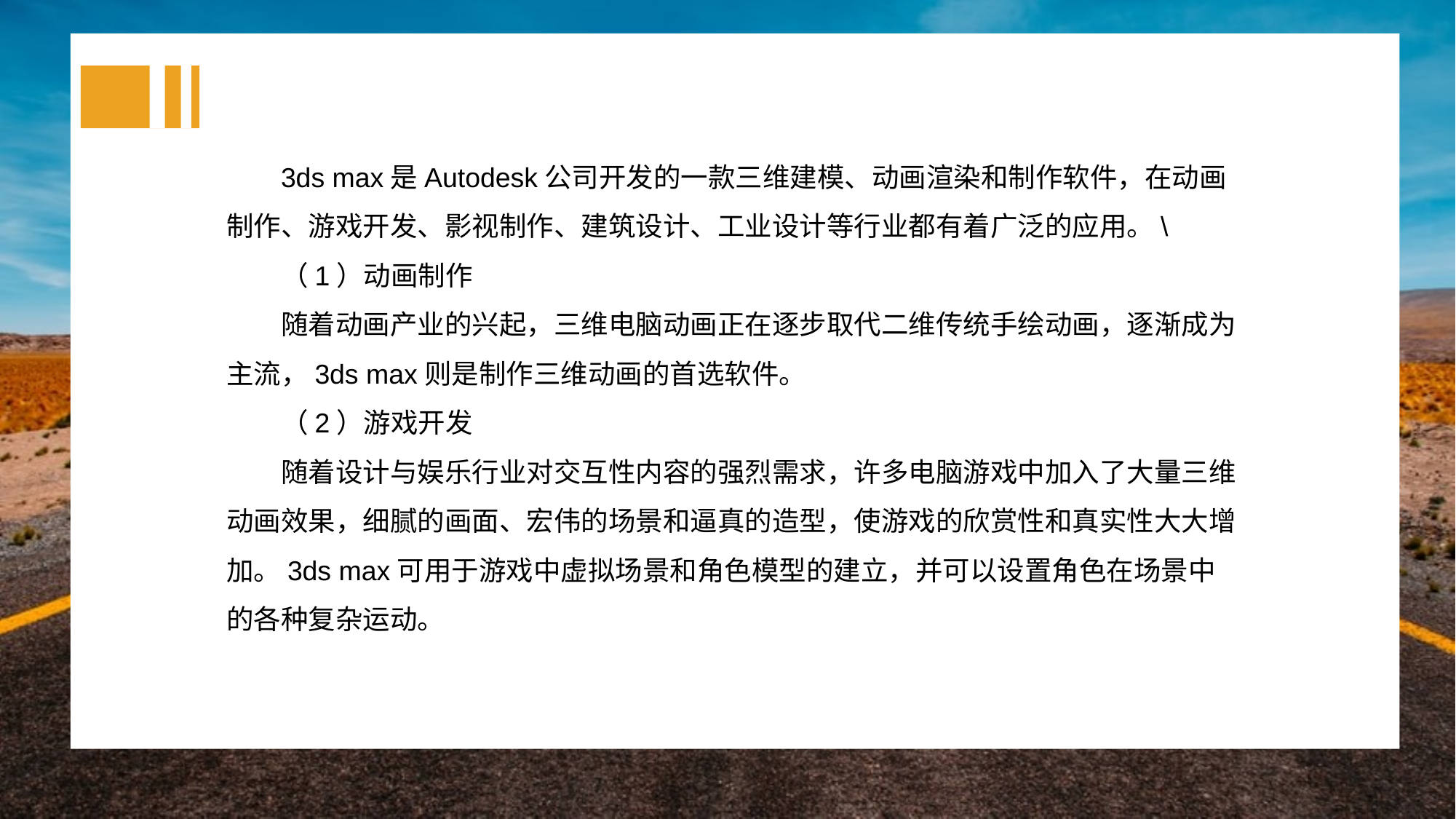

3ds max是Autodesk公司开发的一款三维建模、动画渲染和制作软件，在动画制作、游戏开发、影视制作、建筑设计、工业设计等行业都有着广泛的应用。\
（1）动画制作
随着动画产业的兴起，三维电脑动画正在逐步取代二维传统手绘动画，逐渐成为主流，3ds max则是制作三维动画的首选软件。
（2）游戏开发
随着设计与娱乐行业对交互性内容的强烈需求，许多电脑游戏中加入了大量三维动画效果，细腻的画面、宏伟的场景和逼真的造型，使游戏的欣赏性和真实性大大增加。3ds max可用于游戏中虚拟场景和角色模型的建立，并可以设置角色在场景中的各种复杂运动。